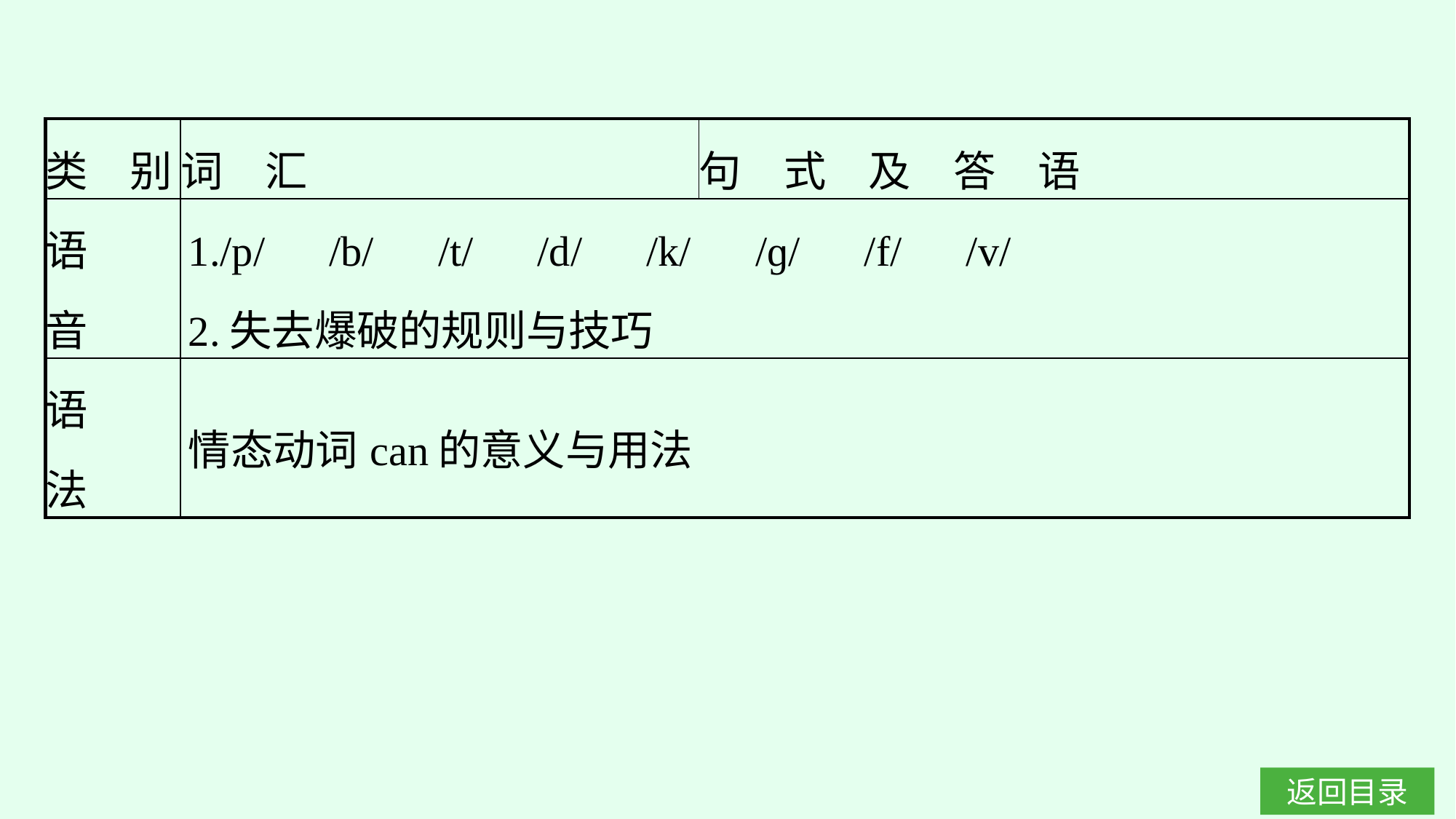

| 类　别 | 词　汇 | 句　式　及　答　语 |
| --- | --- | --- |
| 语 音 | 1./p/　/b/　/t/　/d/　/k/　/ɡ/　/f/　/v/ 2.失去爆破的规则与技巧 |  |
| 语 法 | 情态动词can的意义与用法 |  |